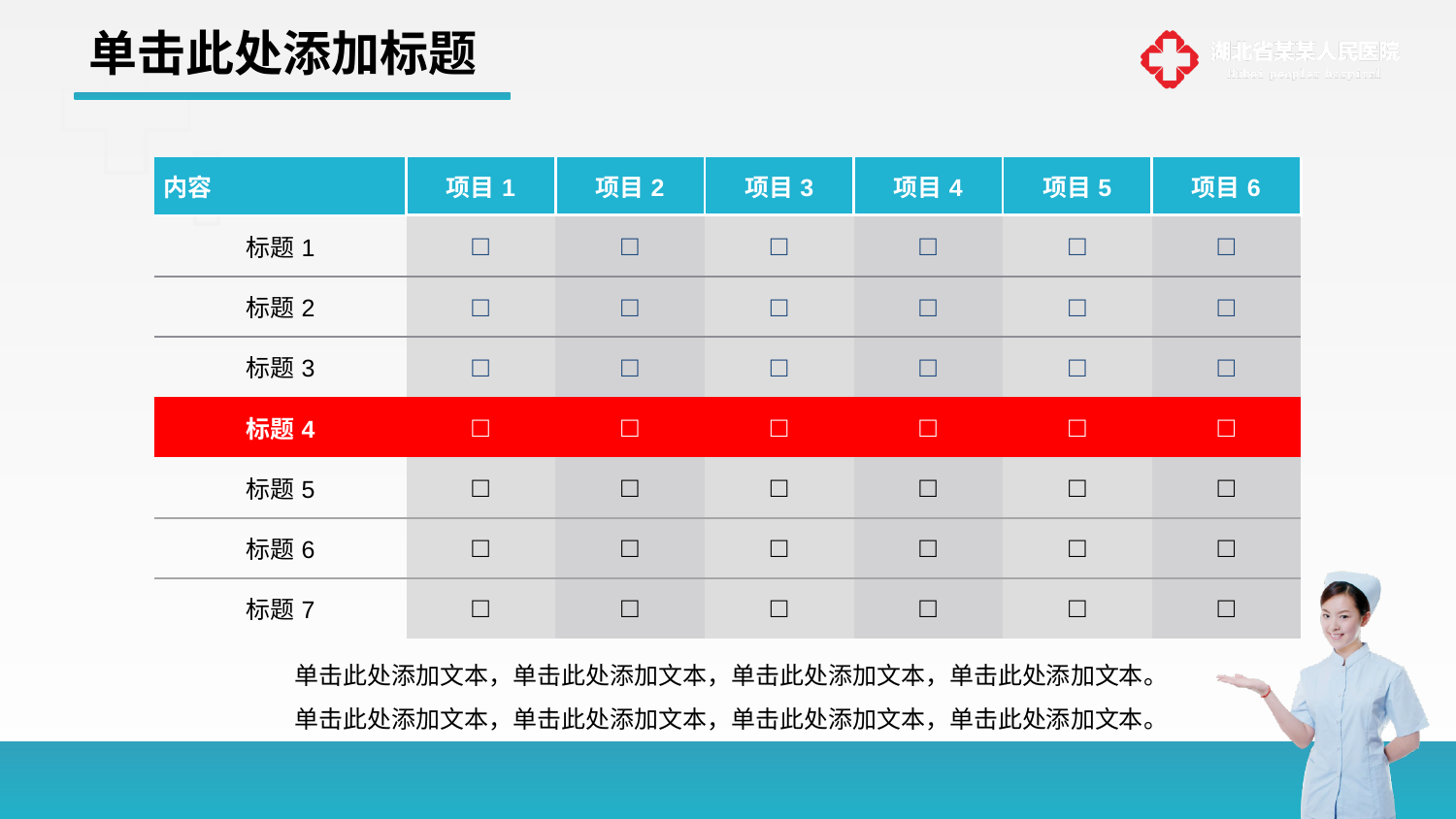

# 单击此处添加标题
| 内容 | 项目1 | 项目2 | 项目3 | 项目4 | 项目5 | 项目6 |
| --- | --- | --- | --- | --- | --- | --- |
| 标题1 | □ | □ | □ | □ | □ | □ |
| 标题2 | □ | □ | □ | □ | □ | □ |
| 标题3 | □ | □ | □ | □ | □ | □ |
| 标题4 | □ | □ | □ | □ | □ | □ |
| 标题5 | □ | □ | □ | □ | □ | □ |
| 标题6 | □ | □ | □ | □ | □ | □ |
| 标题7 | □ | □ | □ | □ | □ | □ |
单击此处添加文本，单击此处添加文本，单击此处添加文本，单击此处添加文本。
单击此处添加文本，单击此处添加文本，单击此处添加文本，单击此处添加文本。